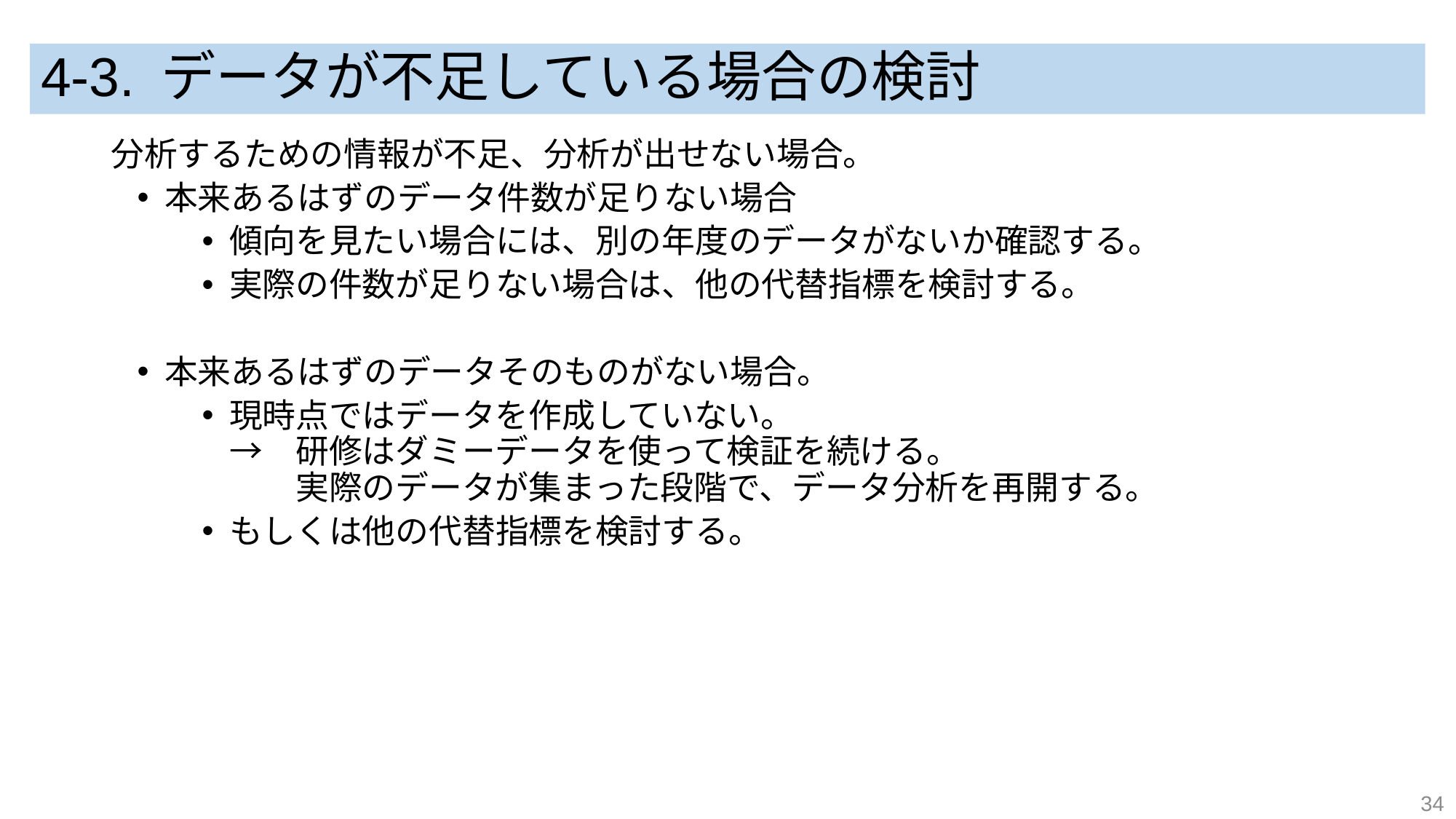

# 4-3. データが不足している場合の検討
分析するための情報が不足、分析が出せない場合。
本来あるはずのデータ件数が足りない場合
傾向を見たい場合には、別の年度のデータがないか確認する。
実際の件数が足りない場合は、他の代替指標を検討する。

本来あるはずのデータそのものがない場合。
現時点ではデータを作成していない。
→　研修はダミーデータを使って検証を続ける。
　　実際のデータが集まった段階で、データ分析を再開する。
もしくは他の代替指標を検討する。

34